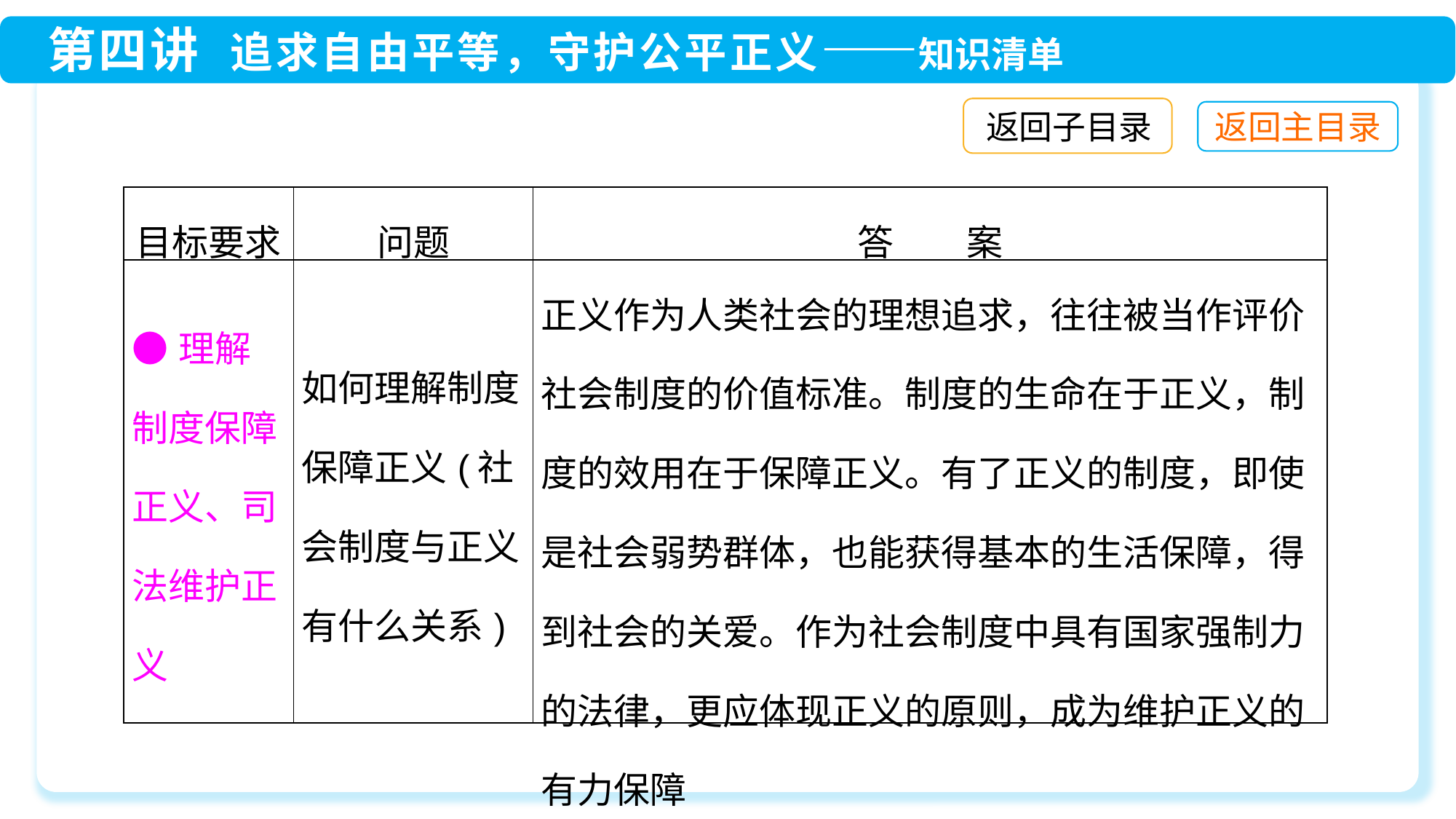

返回子目录
| 目标要求 | 问题 | 答　　案 |
| --- | --- | --- |
| ●理解制度保障正义、司法维护正义 | 如何理解制度保障正义(社会制度与正义有什么关系) | 正义作为人类社会的理想追求，往往被当作评价社会制度的价值标准。制度的生命在于正义，制度的效用在于保障正义。有了正义的制度，即使是社会弱势群体，也能获得基本的生活保障，得到社会的关爱。作为社会制度中具有国家强制力的法律，更应体现正义的原则，成为维护正义的有力保障 |